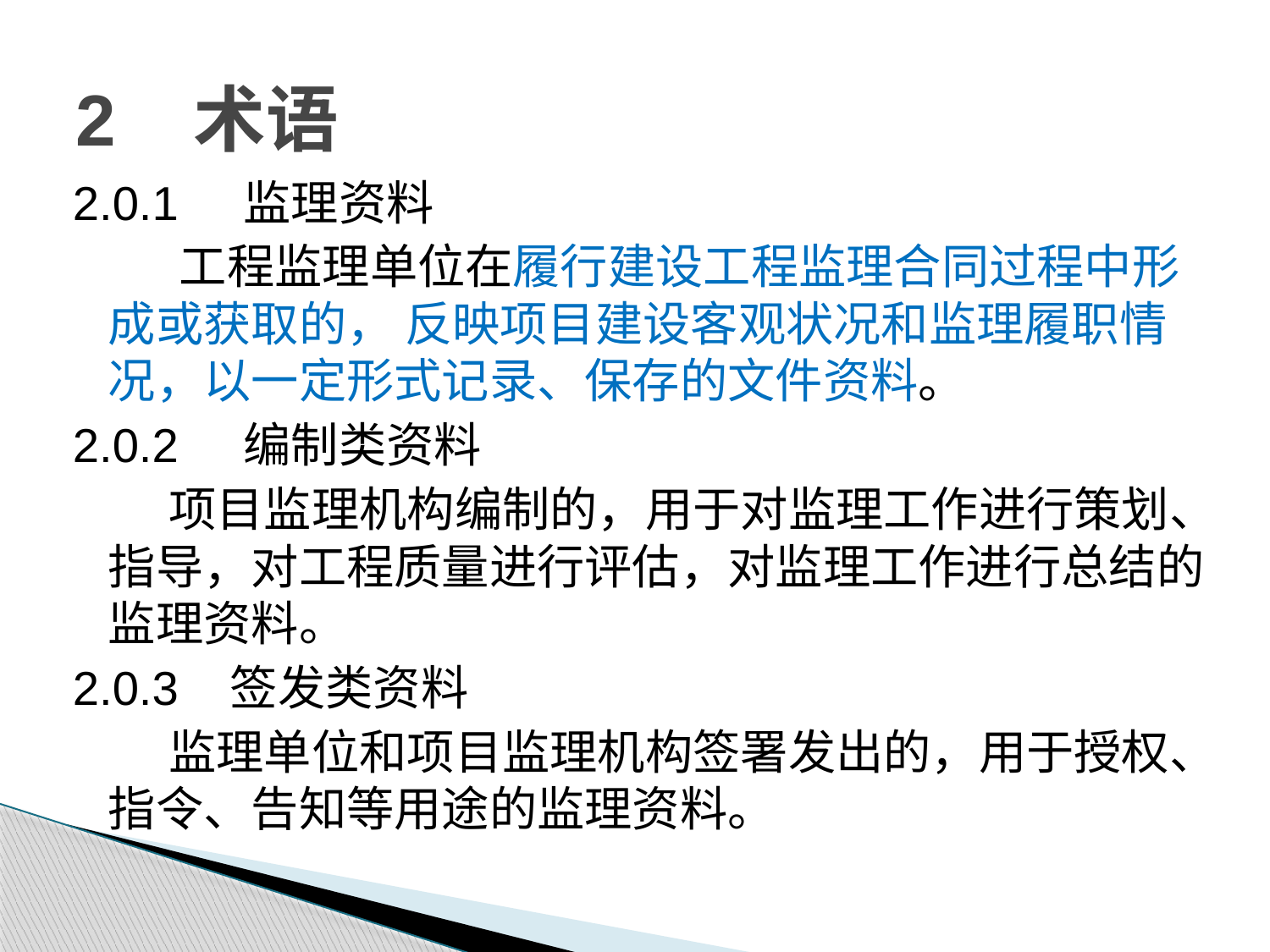

# 2   术语
2.0.1    监理资料
         工程监理单位在履行建设工程监理合同过程中形成或获取的， 反映项目建设客观状况和监理履职情况，以一定形式记录、保存的文件资料。
2.0.2    编制类资料
        项目监理机构编制的，用于对监理工作进行策划、指导，对工程质量进行评估，对监理工作进行总结的监理资料。
2.0.3   签发类资料
        监理单位和项目监理机构签署发出的，用于授权、指令、告知等用途的监理资料。